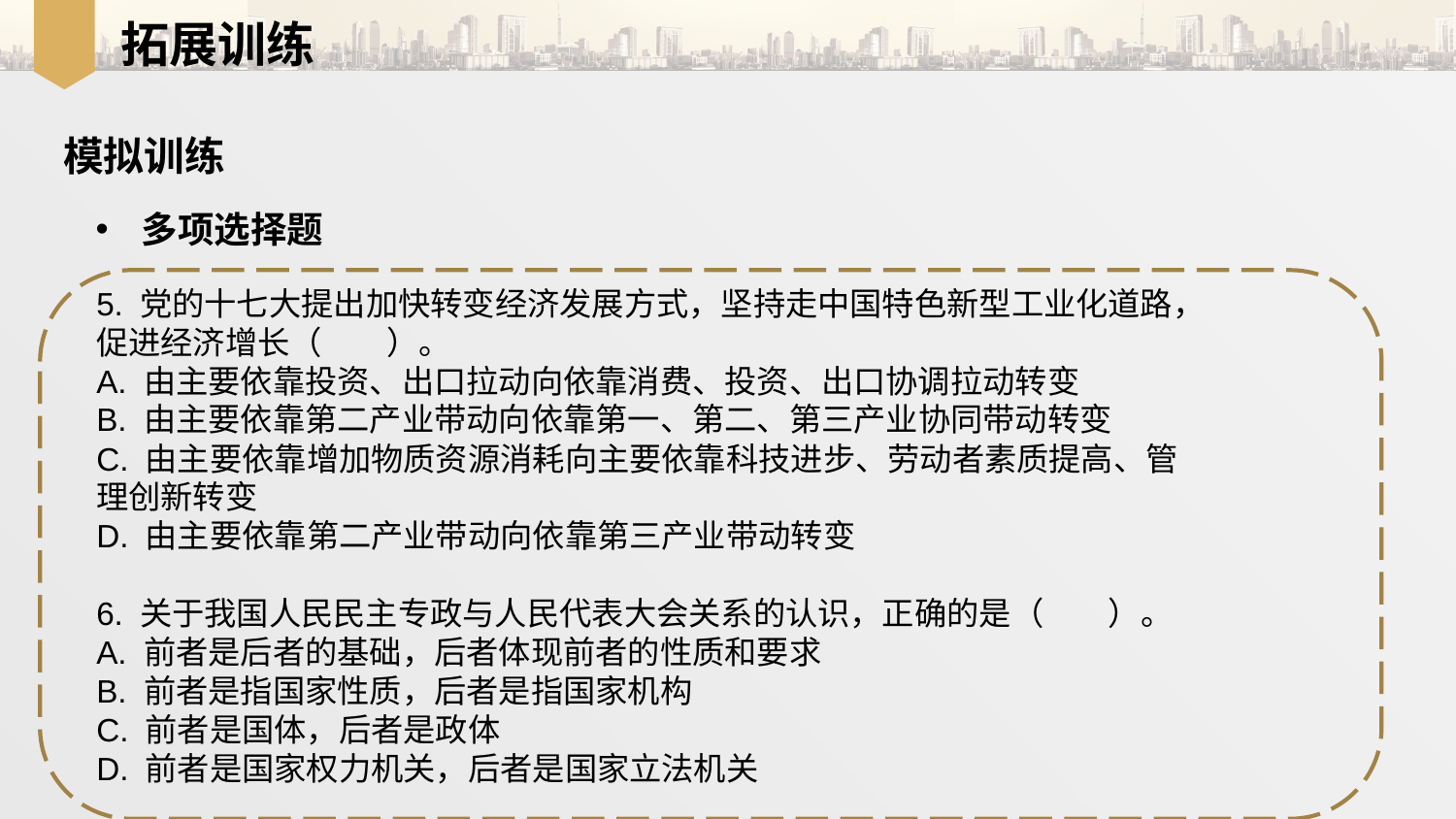

拓展训练
模拟训练
多项选择题

5. 党的十七大提出加快转变经济发展方式，坚持走中国特色新型工业化道路，
促进经济增长（　　）。
A. 由主要依靠投资、出口拉动向依靠消费、投资、出口协调拉动转变
B. 由主要依靠第二产业带动向依靠第一、第二、第三产业协同带动转变
C. 由主要依靠增加物质资源消耗向主要依靠科技进步、劳动者素质提高、管
理创新转变
D. 由主要依靠第二产业带动向依靠第三产业带动转变

6. 关于我国人民民主专政与人民代表大会关系的认识，正确的是（　　）。
A. 前者是后者的基础，后者体现前者的性质和要求
B. 前者是指国家性质，后者是指国家机构
C. 前者是国体，后者是政体
D. 前者是国家权力机关，后者是国家立法机关